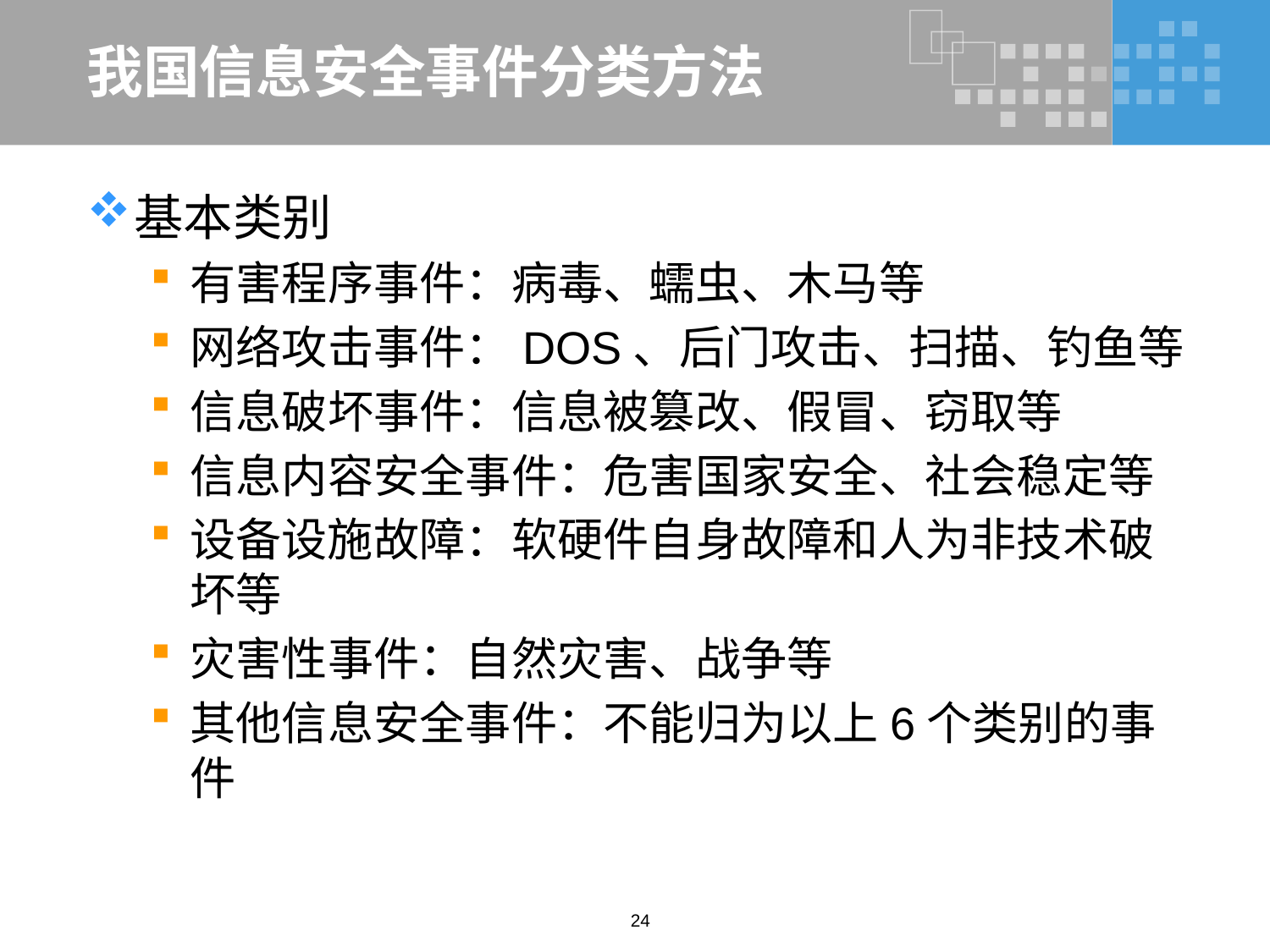

# 我国信息安全事件分类方法
基本类别
有害程序事件：病毒、蠕虫、木马等
网络攻击事件：DOS、后门攻击、扫描、钓鱼等
信息破坏事件：信息被篡改、假冒、窃取等
信息内容安全事件：危害国家安全、社会稳定等
设备设施故障：软硬件自身故障和人为非技术破坏等
灾害性事件：自然灾害、战争等
其他信息安全事件：不能归为以上6个类别的事件

24